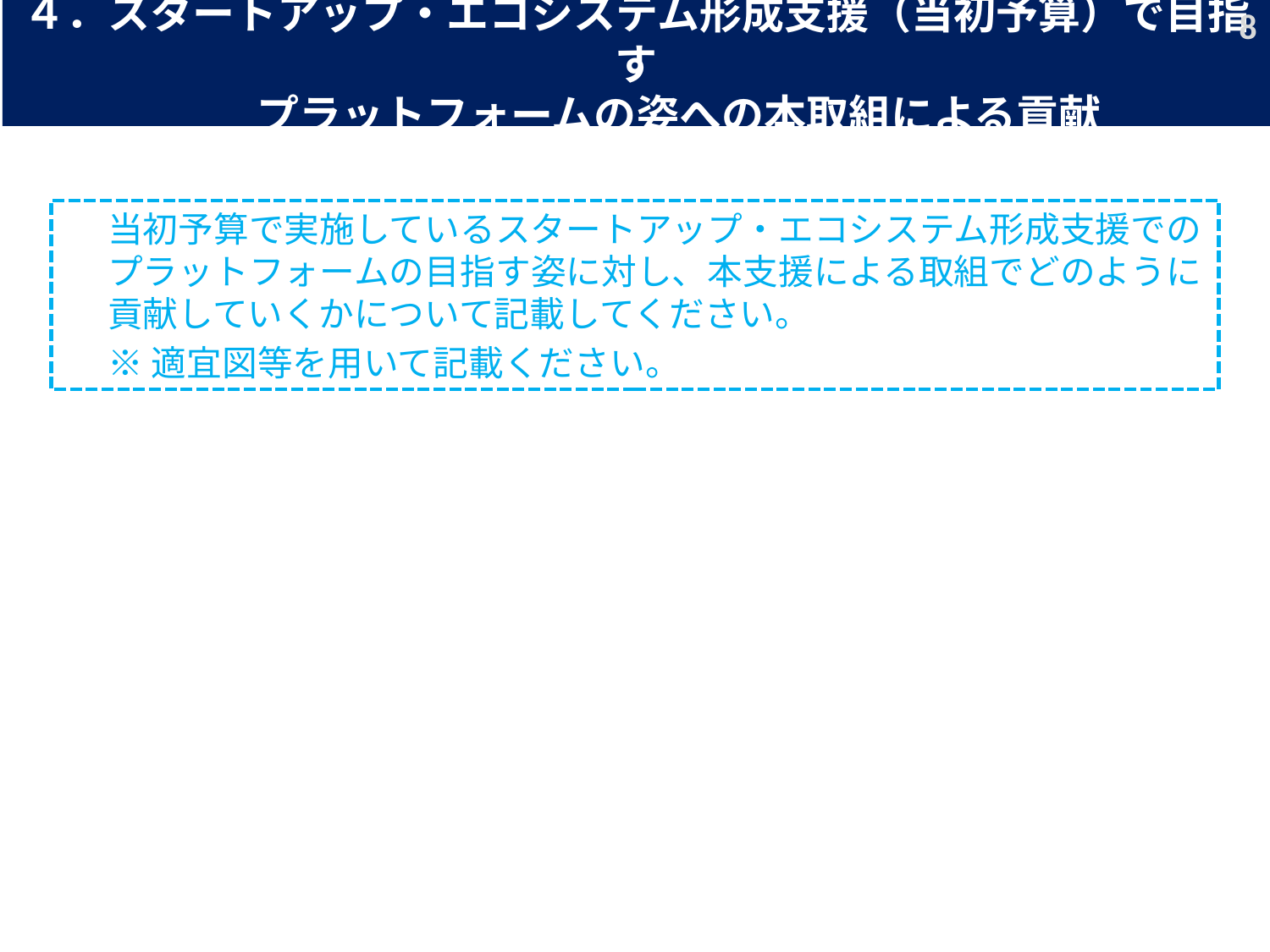

４．スタートアップ・エコシステム形成支援（当初予算）で目指す
　　プラットフォームの姿への本取組による貢献
8
当初予算で実施しているスタートアップ・エコシステム形成支援でのプラットフォームの目指す姿に対し、本支援による取組でどのように貢献していくかについて記載してください。
※適宜図等を用いて記載ください。